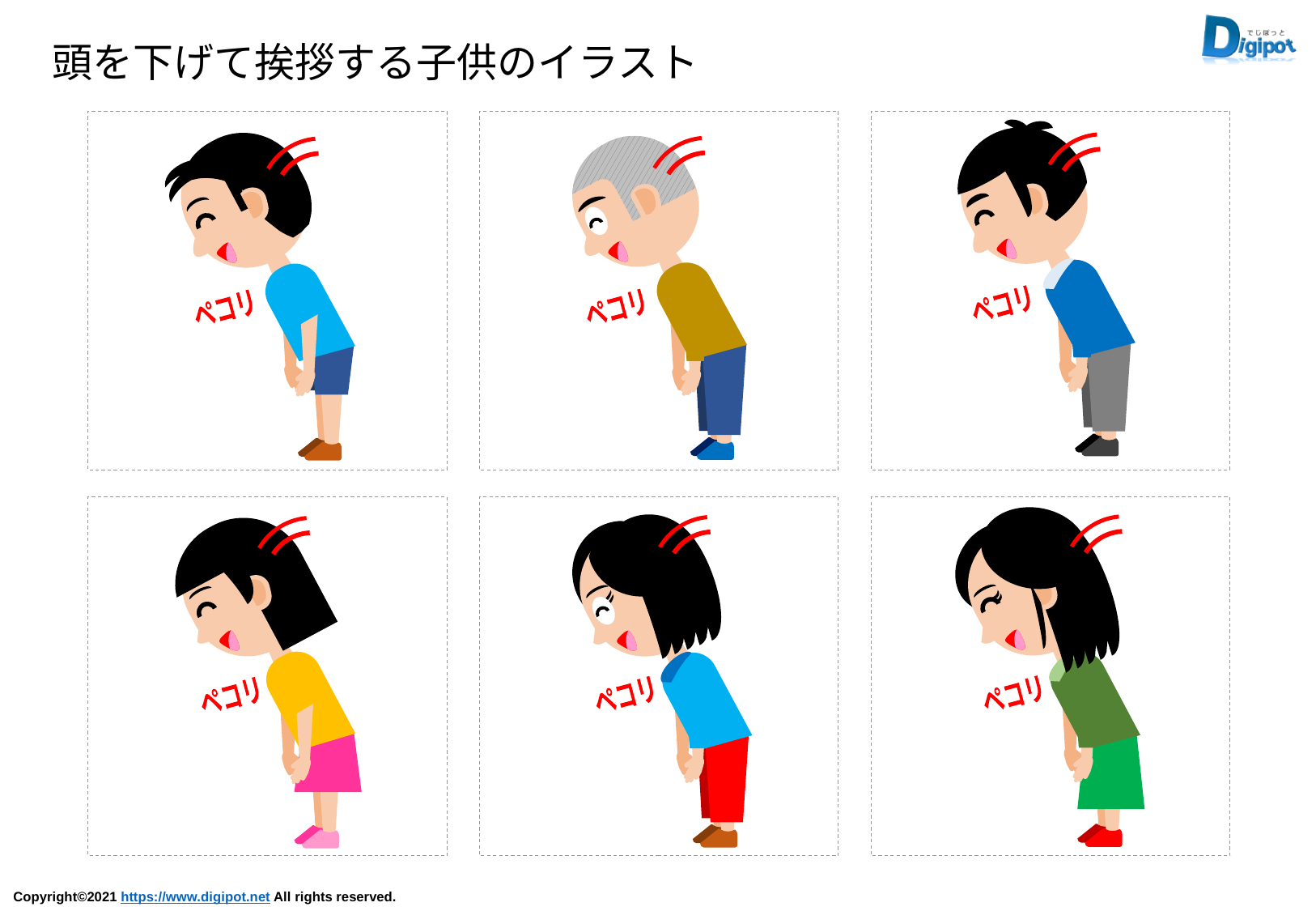

頭を下げて挨拶する子供のイラスト

ペコリ

ペコリ

ペコリ

ペコリ

ペコリ

ペコリ